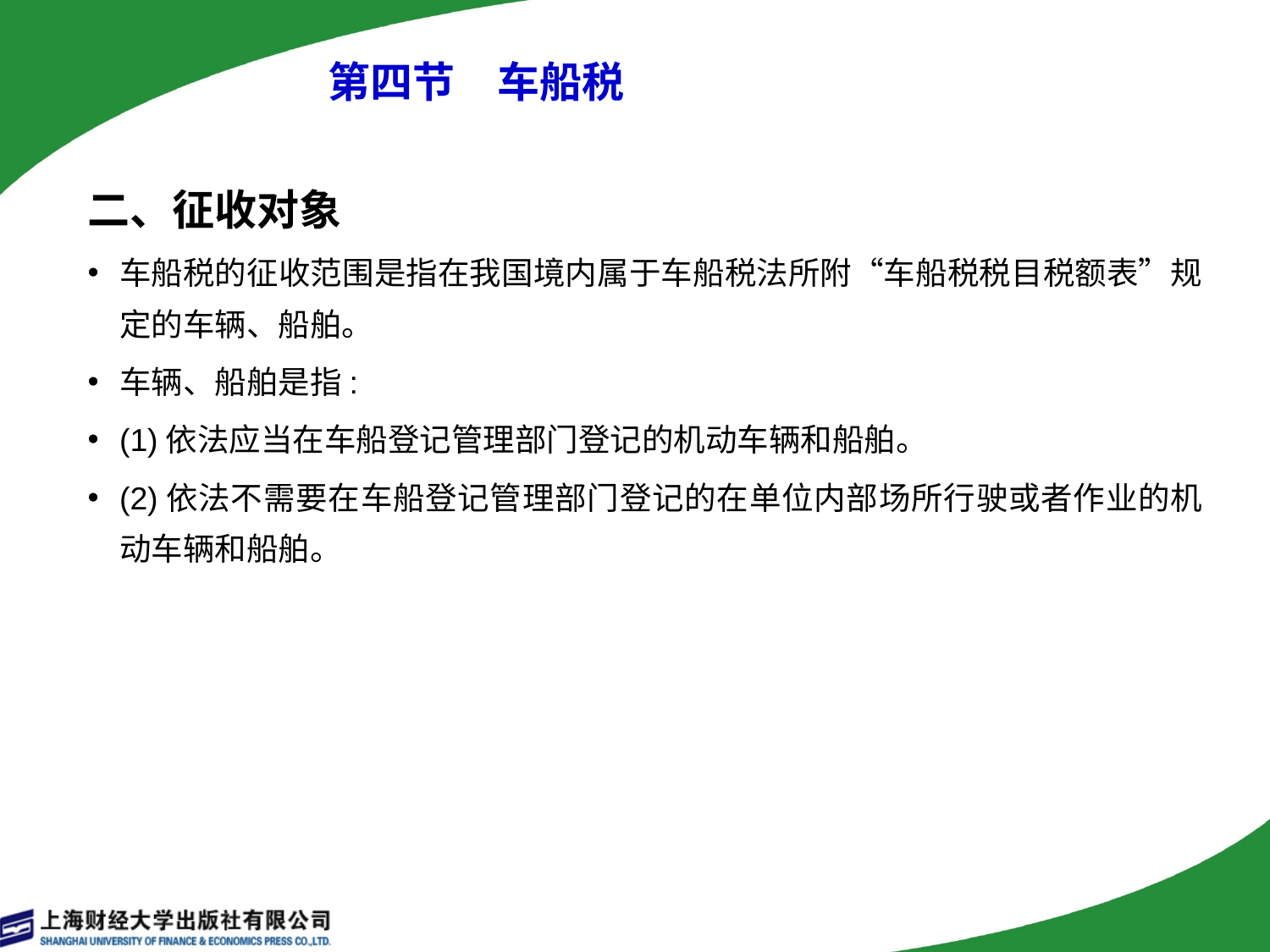

# 第四节　车船税
二、征收对象
车船税的征收范围是指在我国境内属于车船税法所附“车船税税目税额表”规定的车辆、船舶。
车辆、船舶是指:
(1)依法应当在车船登记管理部门登记的机动车辆和船舶。
(2)依法不需要在车船登记管理部门登记的在单位内部场所行驶或者作业的机动车辆和船舶。